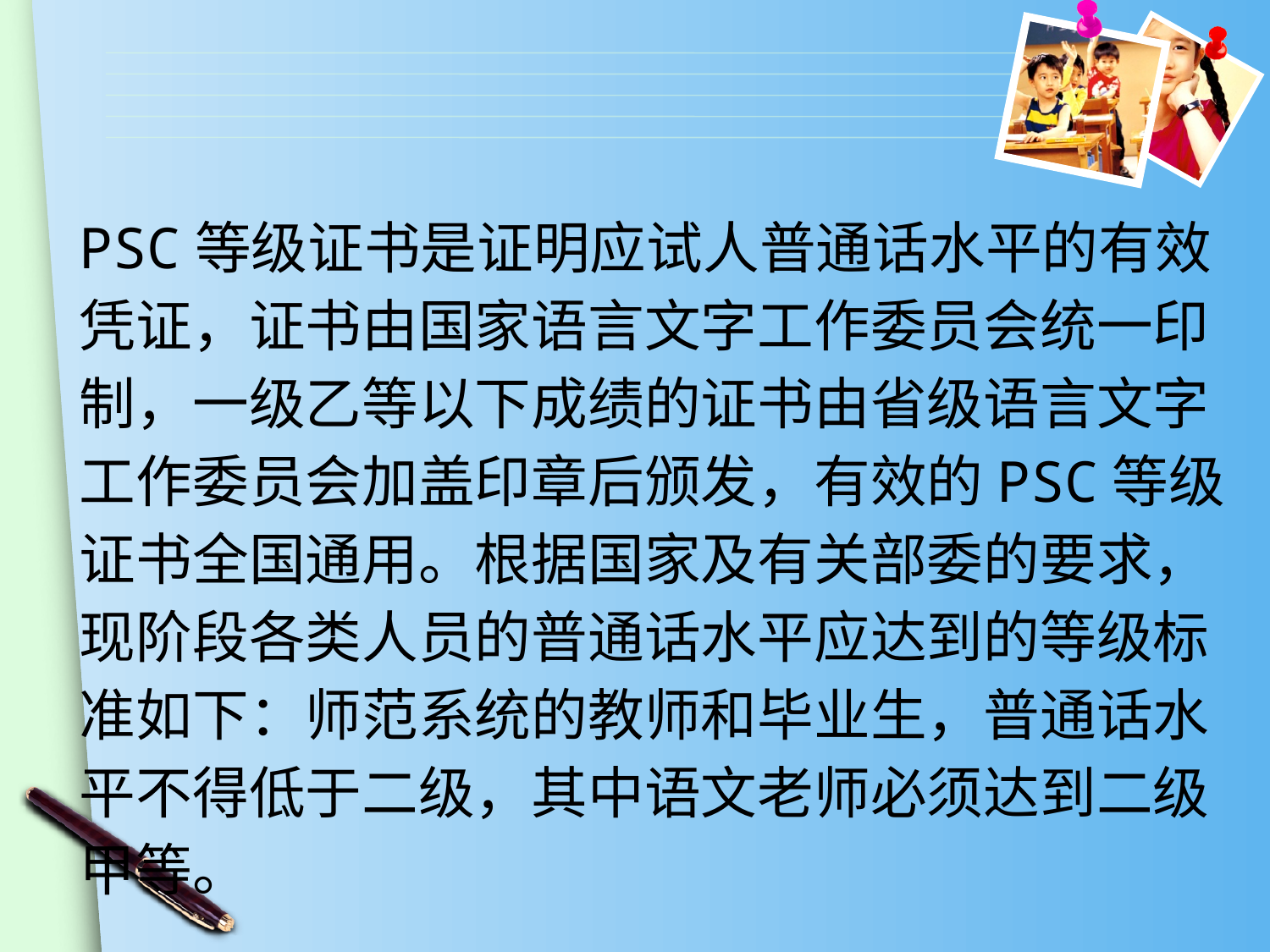

PSC等级证书是证明应试人普通话水平的有效凭证，证书由国家语言文字工作委员会统一印制，一级乙等以下成绩的证书由省级语言文字工作委员会加盖印章后颁发，有效的PSC等级证书全国通用。根据国家及有关部委的要求，现阶段各类人员的普通话水平应达到的等级标准如下：师范系统的教师和毕业生，普通话水平不得低于二级，其中语文老师必须达到二级甲等。